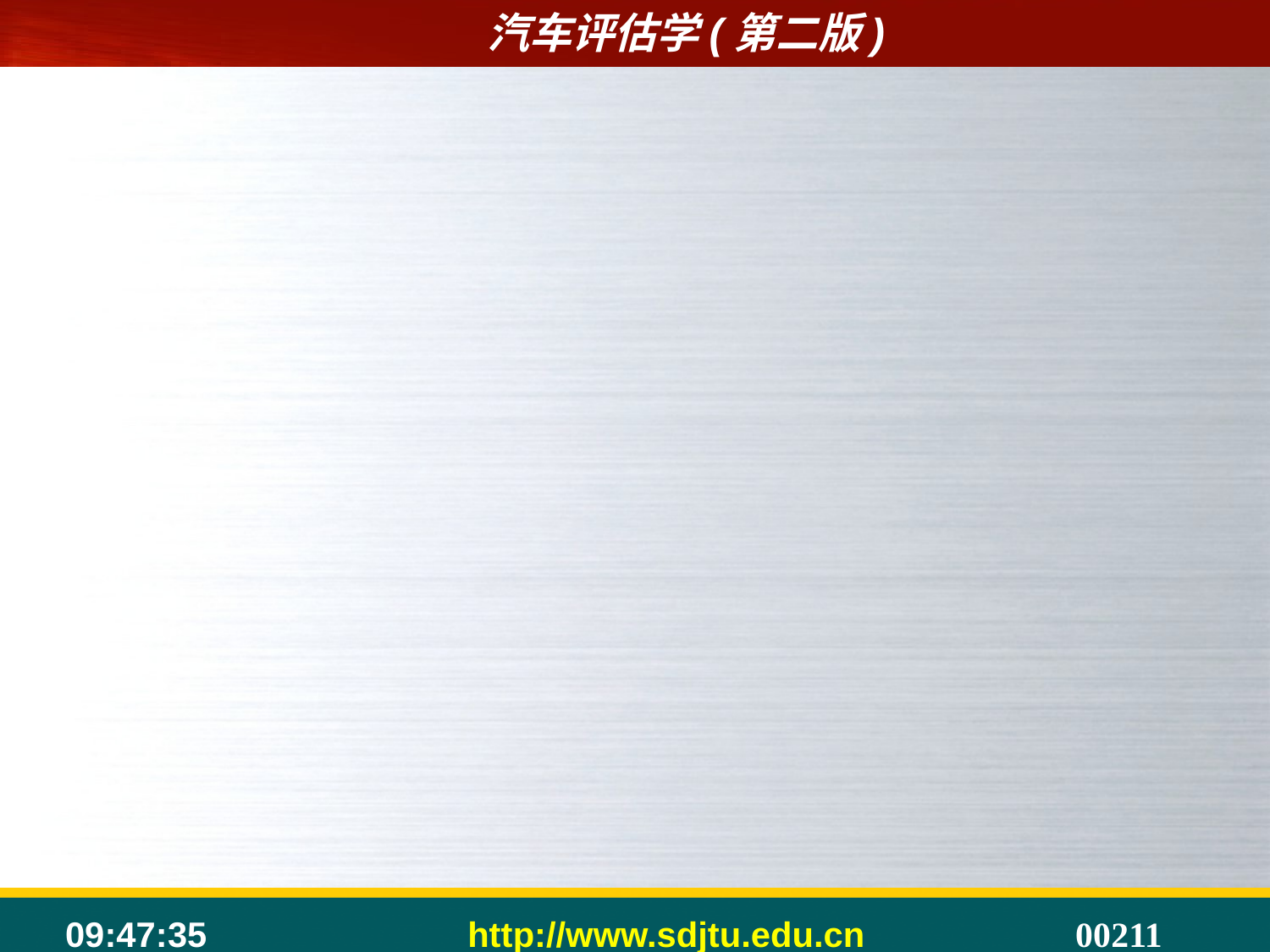

#
9.1.2二手车鉴定评估师职业介绍
	根据《国家职业标准——二手车鉴定评估师(2007年修订)》，汽车评估师作为一种国家职业标准正式称为“二手车鉴定评估师”。二手车鉴定评估师是经国务院批准的六类资产评估职业之一，是资产评估的重要组成部分，持有二手车鉴定评估师证书是成立二手车鉴定评估机构的必备条件之一。
1.二手车鉴定估价师的作用
	（1）在二手车交易中起着桥梁作用。
	（2)在交易中起着引导作用。
	（3）对二手车市场的发展起促进作用。
	（4）为二手车的置换、抵押等活动提供帮助。
2.二手车鉴定估价师的职业资格认证
	据《关于规范旧机动车鉴定评估工作的通知》规定：实行二手车鉴定估价师职业资格和就业准入制度。从事二手车鉴定评估工作的人员，必须取得劳动保障部颁发的二手车鉴定估价师职业资格证书。